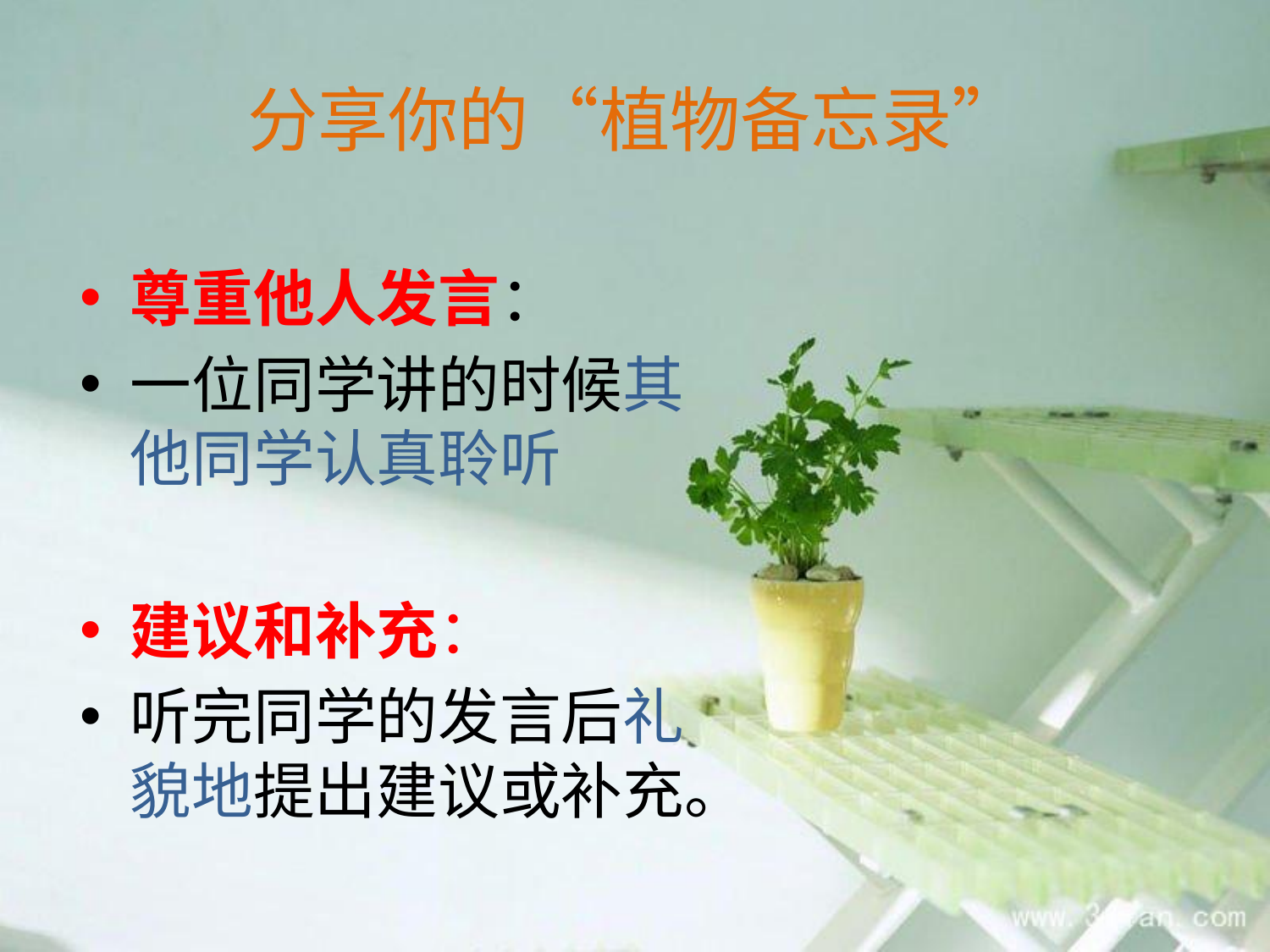

# 分享你的“植物备忘录”
尊重他人发言：
一位同学讲的时候其他同学认真聆听

建议和补充：
听完同学的发言后礼貌地提出建议或补充。